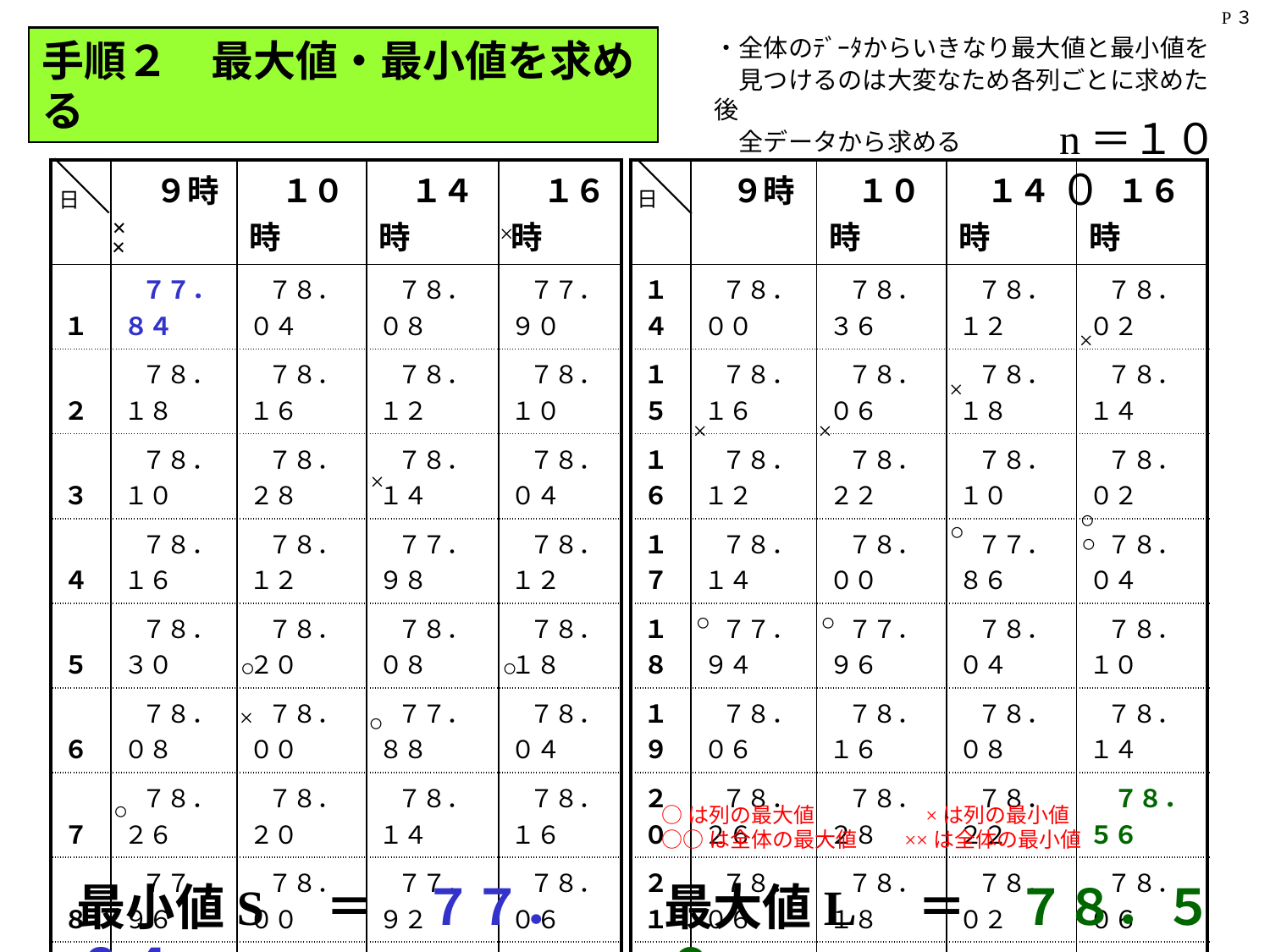

P３
・全体のﾃﾞｰﾀからいきなり最大値と最小値を
　見つけるのは大変なため各列ごとに求めた後
　全データから求める

手順２　最大値・最小値を求める
n＝１００

|  | ９時 | １０時 | １４時 | １６時 |
| --- | --- | --- | --- | --- |
| １ | ７７．８４ | ７８．０４ | ７８．０８ | ７７．９０ |
| ２ | ７８．１８ | ７８．１６ | ７８．１２ | ７８．１０ |
| ３ | ７８．１０ | ７８．２８ | ７８．１４ | ７８．０４ |
| ４ | ７８．１６ | ７８．１２ | ７７．９８ | ７８．１２ |
| ５ | ７８．３０ | ７８．２０ | ７８．０８ | ７８．１８ |
| ６ | ７８．０８ | ７８．００ | ７７．８８ | ７８．０４ |
| ７ | ７８．２６ | ７８．２０ | ７８．１４ | ７８．１６ |
| ８ | ７７．９６ | ７８．００ | ７７．９２ | ７８．０６ |
| ９ | ７８．２４ | ７８．１４ | ７８．０４ | ７８．１２ |
| １０ | ７８．１０ | ７８．４４ | ７８．１０ | ７８．４５ |
| １１ | ７８．３２ | ７７．９６ | ７８．２０ | ７７．９８ |
| １２ | ７８．０４ | ７７．９８ | ７７．９８ | ７８．１６ |
| １３ | ７８．４４ | ７８．１２ | ７８．２０ | ７８．０６ |
|  | ９時 | １０時 | １４時 | １６時 |
| --- | --- | --- | --- | --- |
| １４ | ７８．００ | ７８．３６ | ７８．１２ | ７８．０２ |
| １５ | ７８．１６ | ７８．０６ | ７８．１８ | ７８．１４ |
| １６ | ７８．１２ | ７８．２２ | ７８．１０ | ７８．０２ |
| １７ | ７８．１４ | ７８．００ | ７７．８６ | ７８．０４ |
| １８ | ７７．９４ | ７７．９６ | ７８．０４ | ７８．１０ |
| １９ | ７８．０６ | ７８．１６ | ７８．０８ | ７８．１４ |
| ２０ | ７８．２６ | ７８．２８ | ７８．２２ | ７８．５６ |
| ２１ | ７８．０６ | ７８．１８ | ７８．０２ | ７８．０６ |
| ２２ | ７８．０２ | ７８．１６ | ７８．１０ | ７８．１２ |
| ２３ | ７８．４２ | ７８．３８ | ７８．０４ | ７８．１２ |
| ２４ | ７８．２４ | ７８．０８ | ７８．１４ | ７８．１４ |
| ２５ | ７８．１０ | ７８．１４ | ７８．１２ | ７８．０８ |
|  |  |  |  |  |
日
日
×
×
×
×
×
×
×
×
○
○
○
○
○
○
○
×
○
○
○は列の最大値　　　　　×は列の最小値
○○は全体の最大値　　××は全体の最小値

最大値L　＝　７８．５６
最小値S　＝　７７．８４